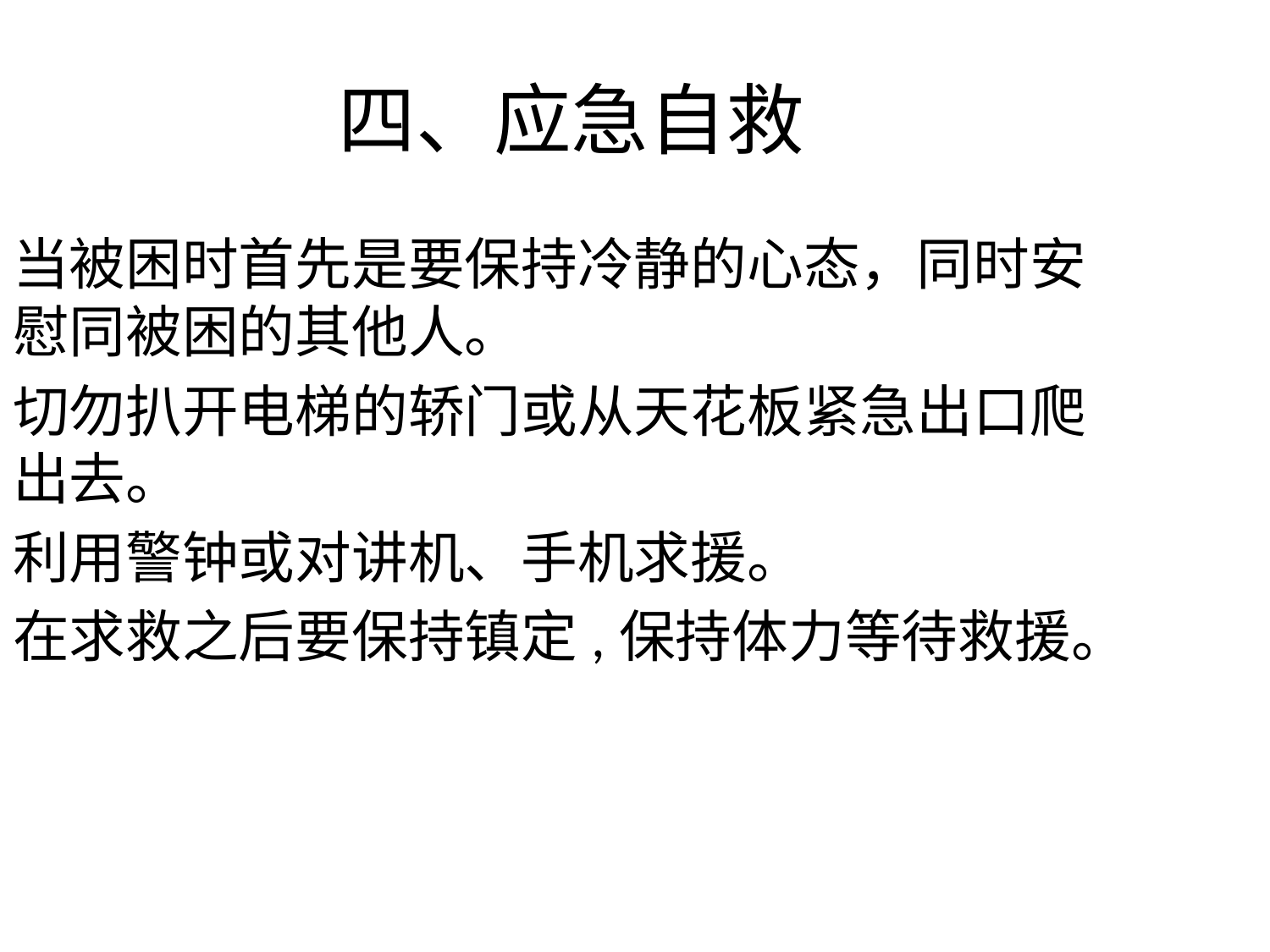

四、应急自救
当被困时首先是要保持冷静的心态，同时安慰同被困的其他人。
切勿扒开电梯的轿门或从天花板紧急出口爬出去。
利用警钟或对讲机、手机求援。
在求救之后要保持镇定,保持体力等待救援。